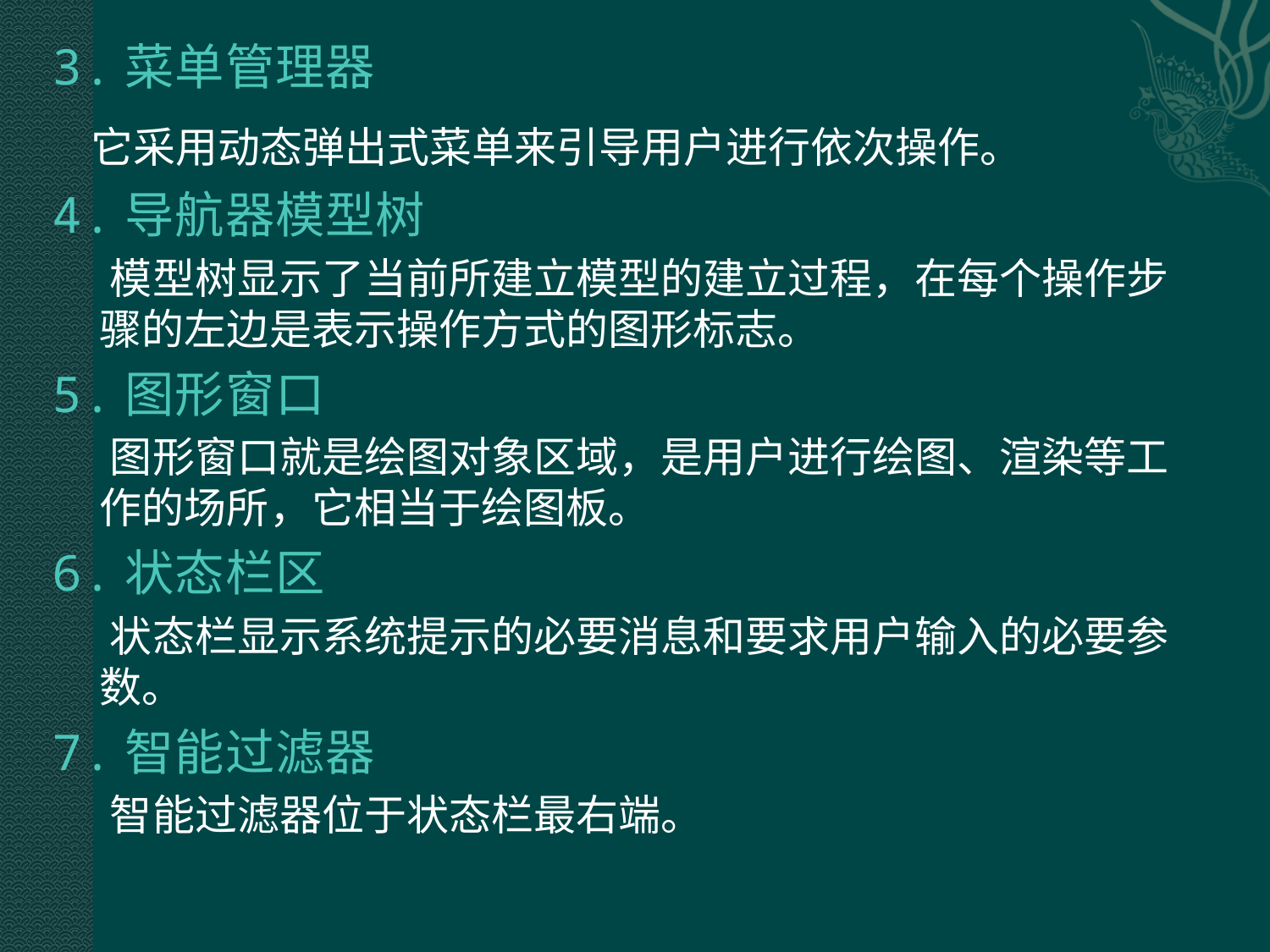

3.菜单管理器
  它采用动态弹出式菜单来引导用户进行依次操作。
4.导航器模型树
     模型树显示了当前所建立模型的建立过程，在每个操作步骤的左边是表示操作方式的图形标志。
5.图形窗口
     图形窗口就是绘图对象区域，是用户进行绘图、渲染等工作的场所，它相当于绘图板。
6.状态栏区
     状态栏显示系统提示的必要消息和要求用户输入的必要参数。
7.智能过滤器
     智能过滤器位于状态栏最右端。